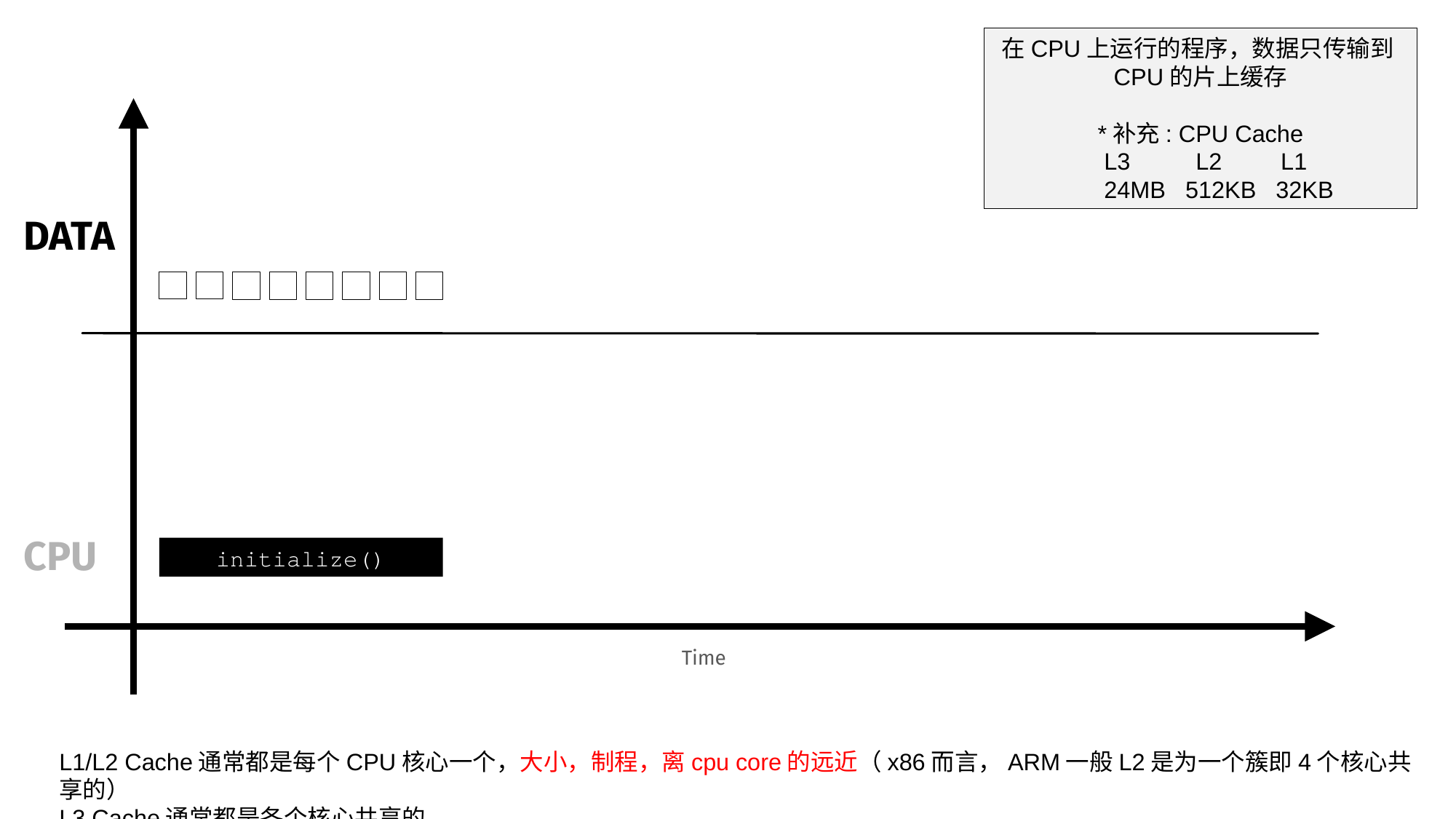

在CPU上运行的程序，数据只传输到CPU的片上缓存

*补充: CPU Cache
	L3          L2         L1
	24MB   512KB   32KB
TIME
DATA

CPU
initialize()
Time
L1/L2 Cache通常都是每个CPU核心一个，大小，制程，离cpu core的远近（x86而言，ARM一般L2是为一个簇即4个核心共享的）
L3 Cache通常都是各个核心共享的